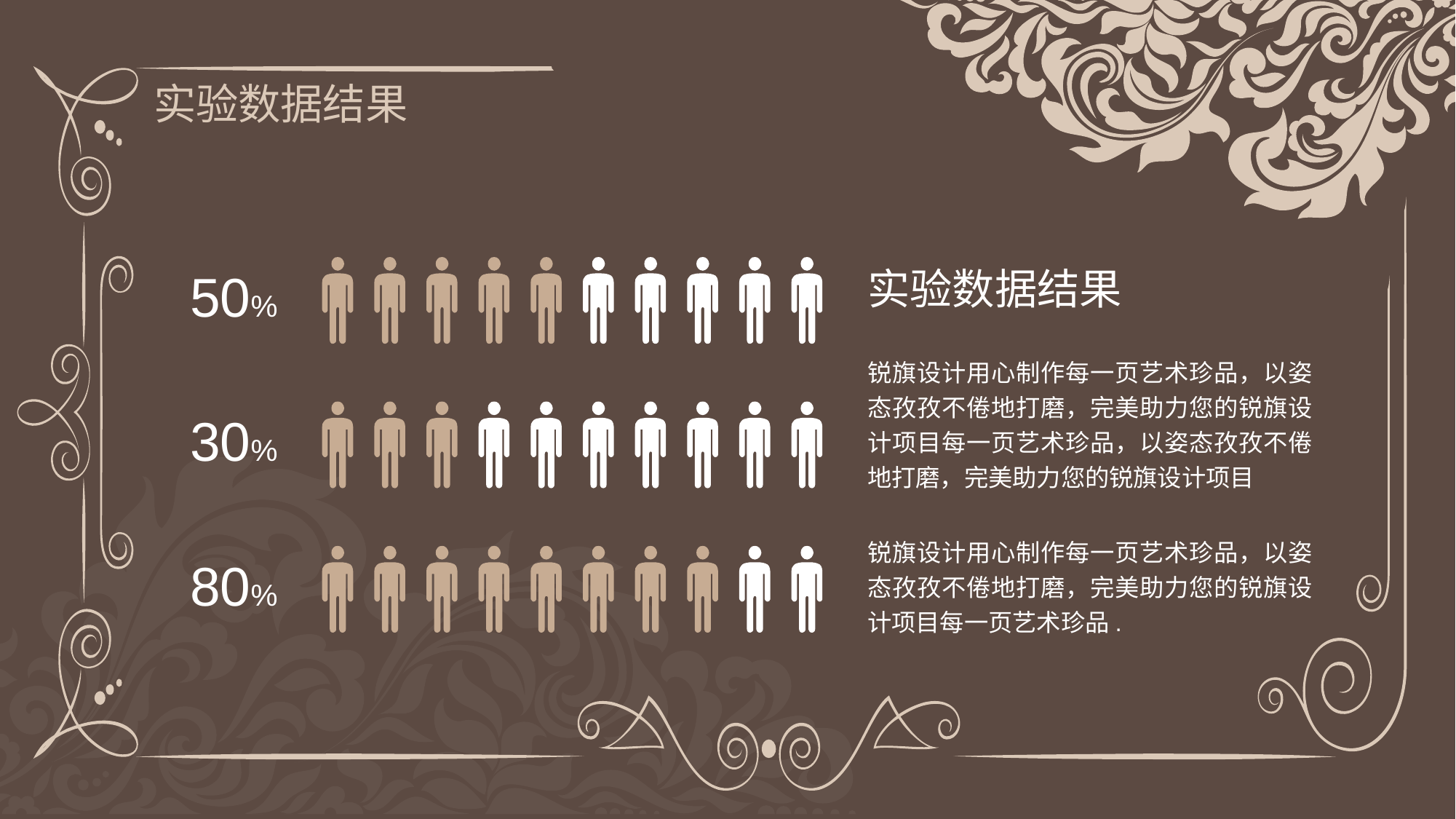

实验数据结果
50%

实验数据结果
锐旗设计用心制作每一页艺术珍品，以姿态孜孜不倦地打磨，完美助力您的锐旗设计项目每一页艺术珍品，以姿态孜孜不倦地打磨，完美助力您的锐旗设计项目
30%

锐旗设计用心制作每一页艺术珍品，以姿态孜孜不倦地打磨，完美助力您的锐旗设计项目每一页艺术珍品.
80%